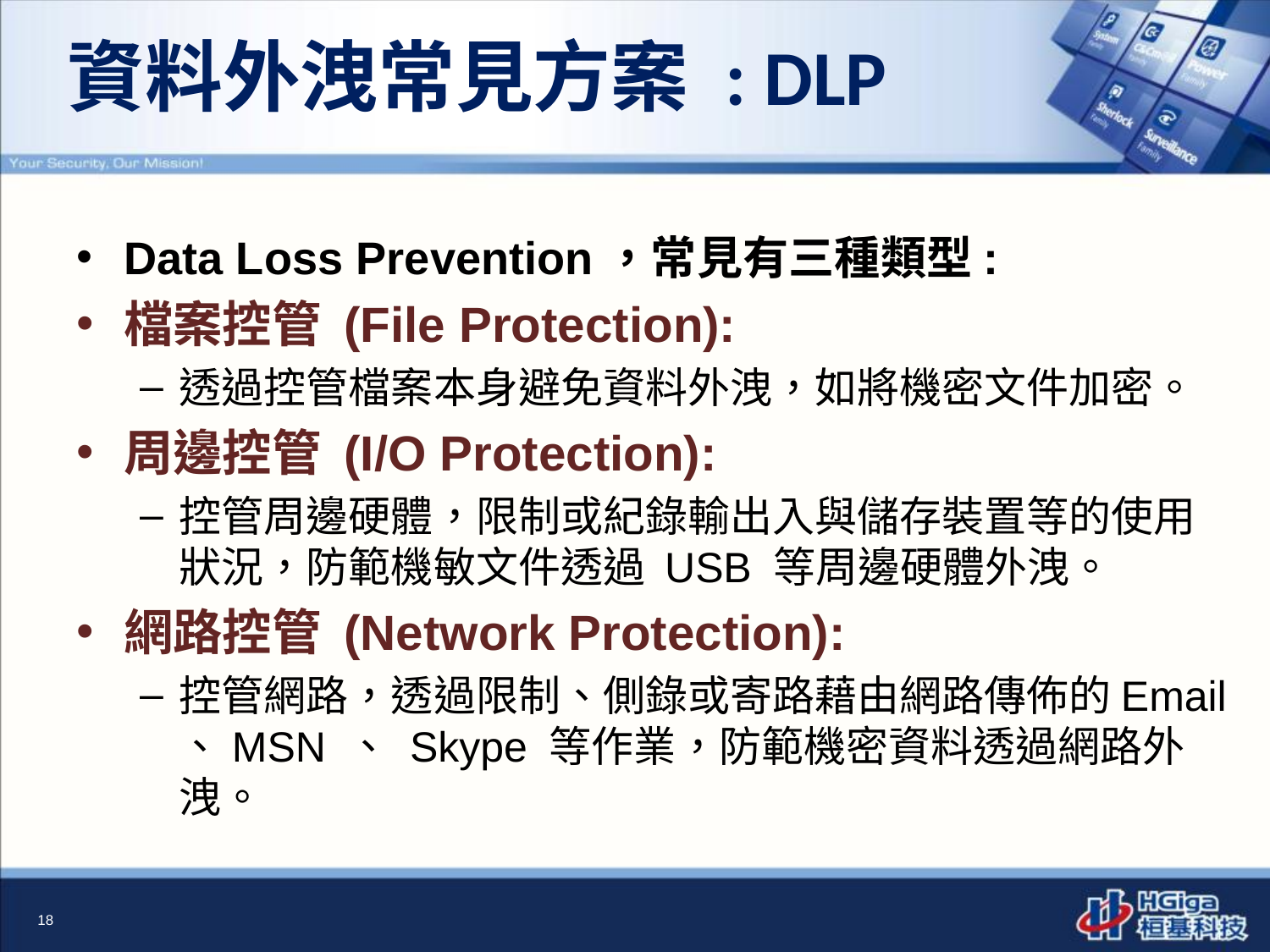

# 資料外洩常見方案 : DLP
Data Loss Prevention，常見有三種類型:
檔案控管 (File Protection):
透過控管檔案本身避免資料外洩，如將機密文件加密。
周邊控管 (I/O Protection):
控管周邊硬體，限制或紀錄輸出入與儲存裝置等的使用狀況，防範機敏文件透過 USB 等周邊硬體外洩。
網路控管 (Network Protection):
控管網路，透過限制、側錄或寄路藉由網路傳佈的Email 、MSN 、 Skype 等作業，防範機密資料透過網路外洩。
18